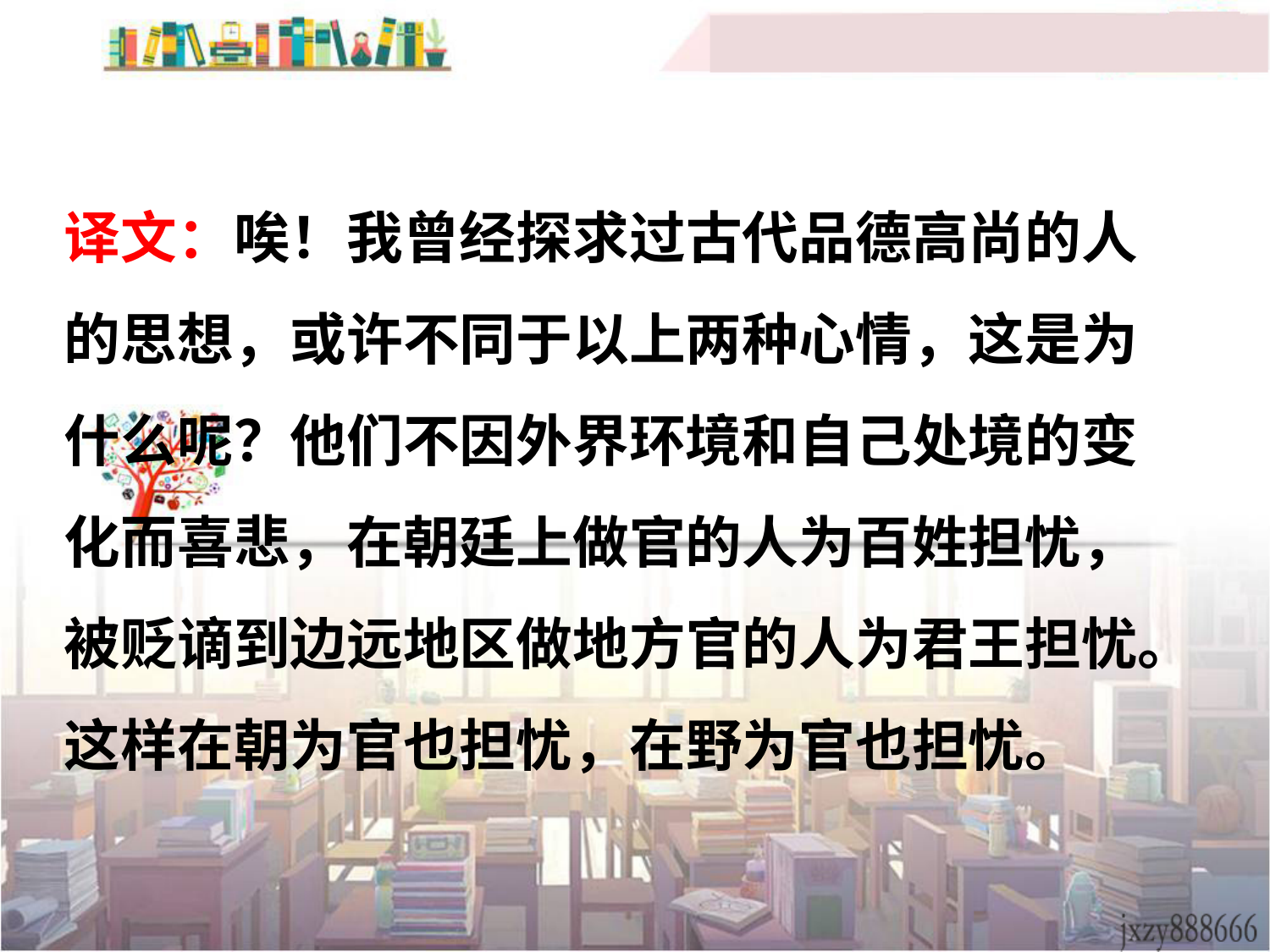

译文：唉！我曾经探求过古代品德高尚的人的思想，或许不同于以上两种心情，这是为什么呢？他们不因外界环境和自己处境的变化而喜悲，在朝廷上做官的人为百姓担忧，被贬谪到边远地区做地方官的人为君王担忧。这样在朝为官也担忧，在野为官也担忧。